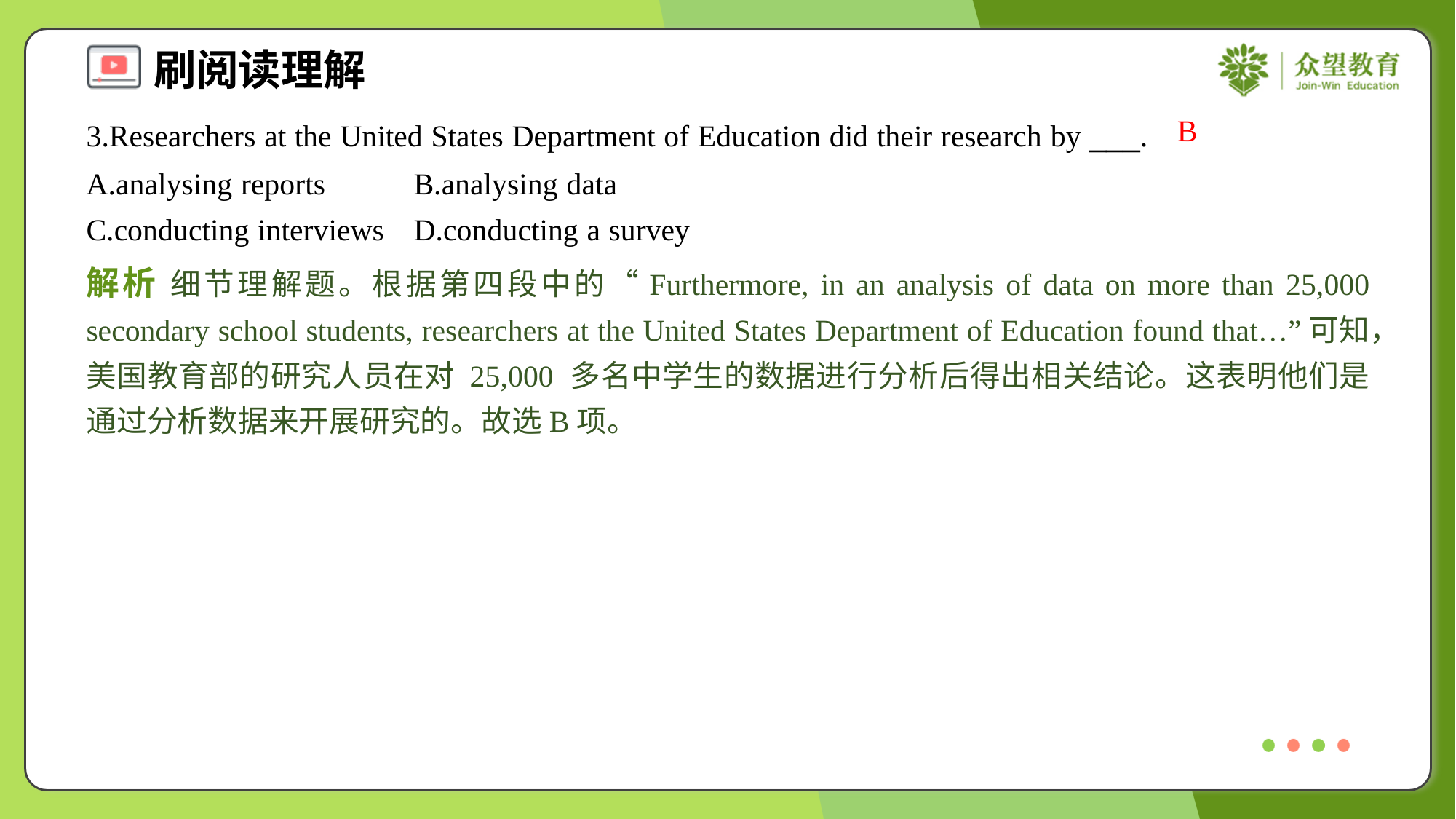

B
3.Researchers at the United States Department of Education did their research by ___.
A.analysing reports	B.analysing data
C.conducting interviews	D.conducting a survey
解析 细节理解题。根据第四段中的“Furthermore, in an analysis of data on more than 25,000 secondary school students, researchers at the United States Department of Education found that…”可知，美国教育部的研究人员在对 25,000 多名中学生的数据进行分析后得出相关结论。这表明他们是通过分析数据来开展研究的。故选B项。